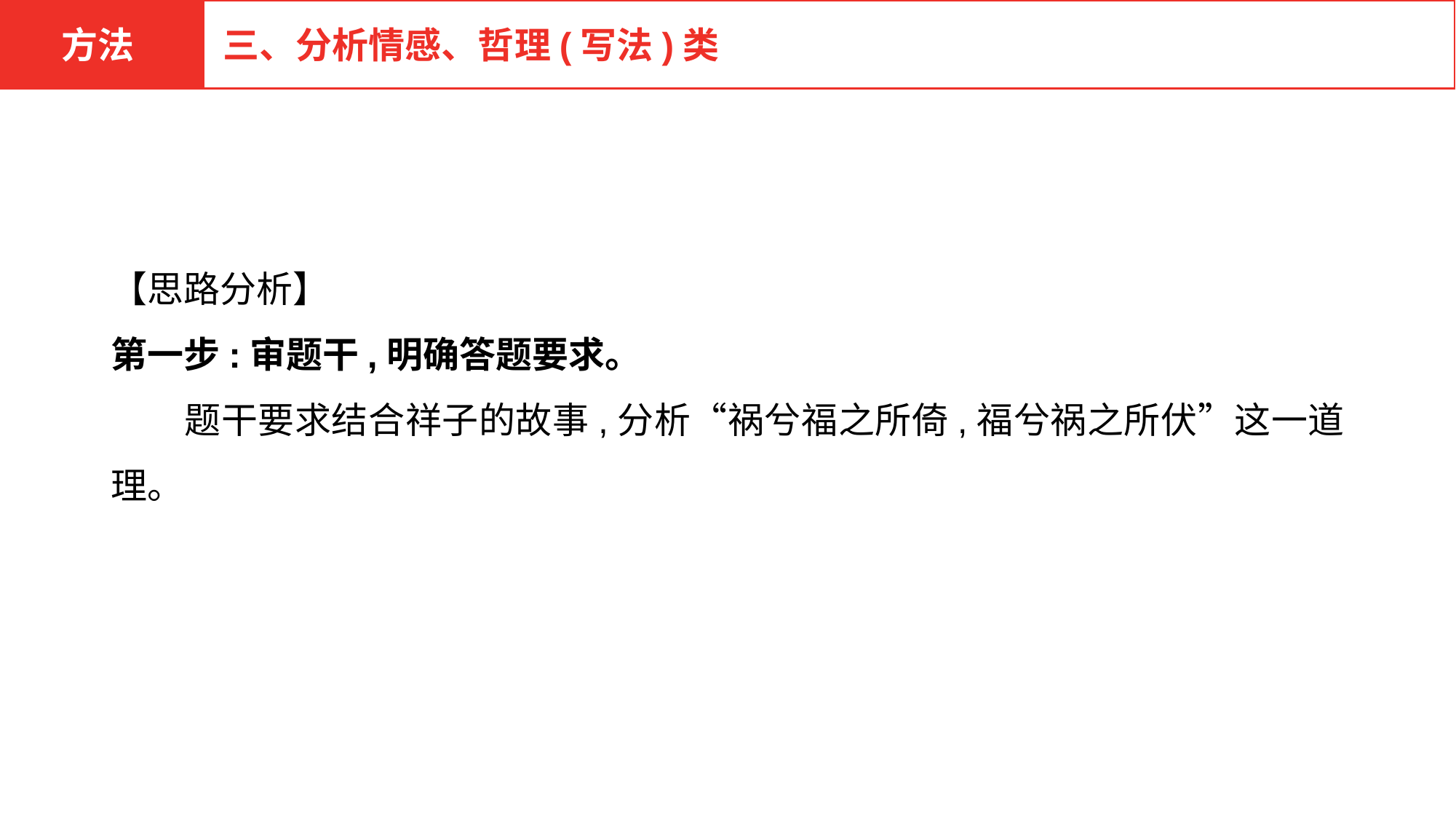

方法
三、分析情感、哲理(写法)类
【思路分析】
第一步:审题干,明确答题要求。
　　题干要求结合祥子的故事,分析“祸兮福之所倚,福兮祸之所伏”这一道理。